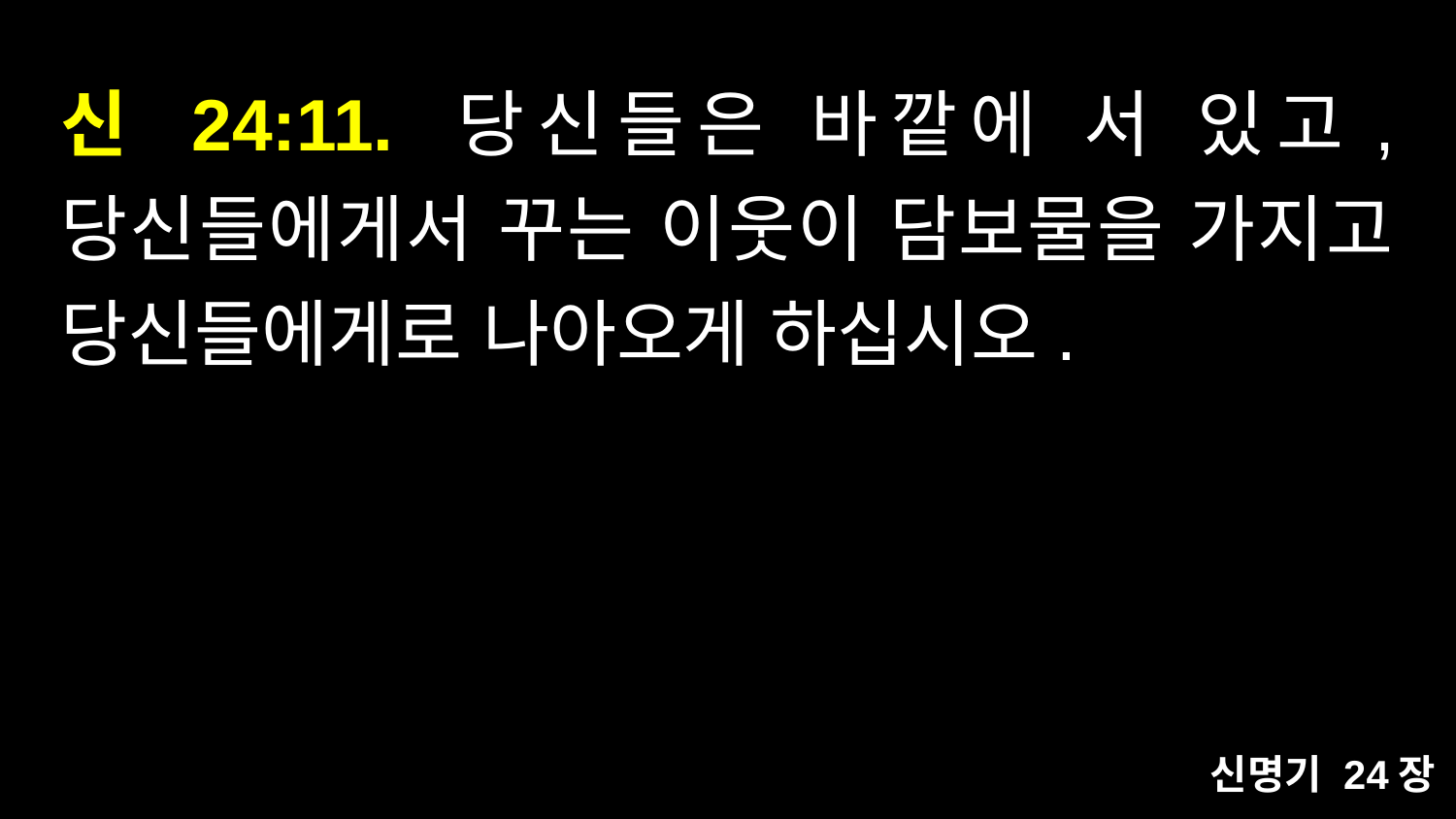

# 신 24:11. 당신들은 바깥에 서 있고, 당신들에게서 꾸는 이웃이 담보물을 가지고 당신들에게로 나아오게 하십시오.
신명기 24장